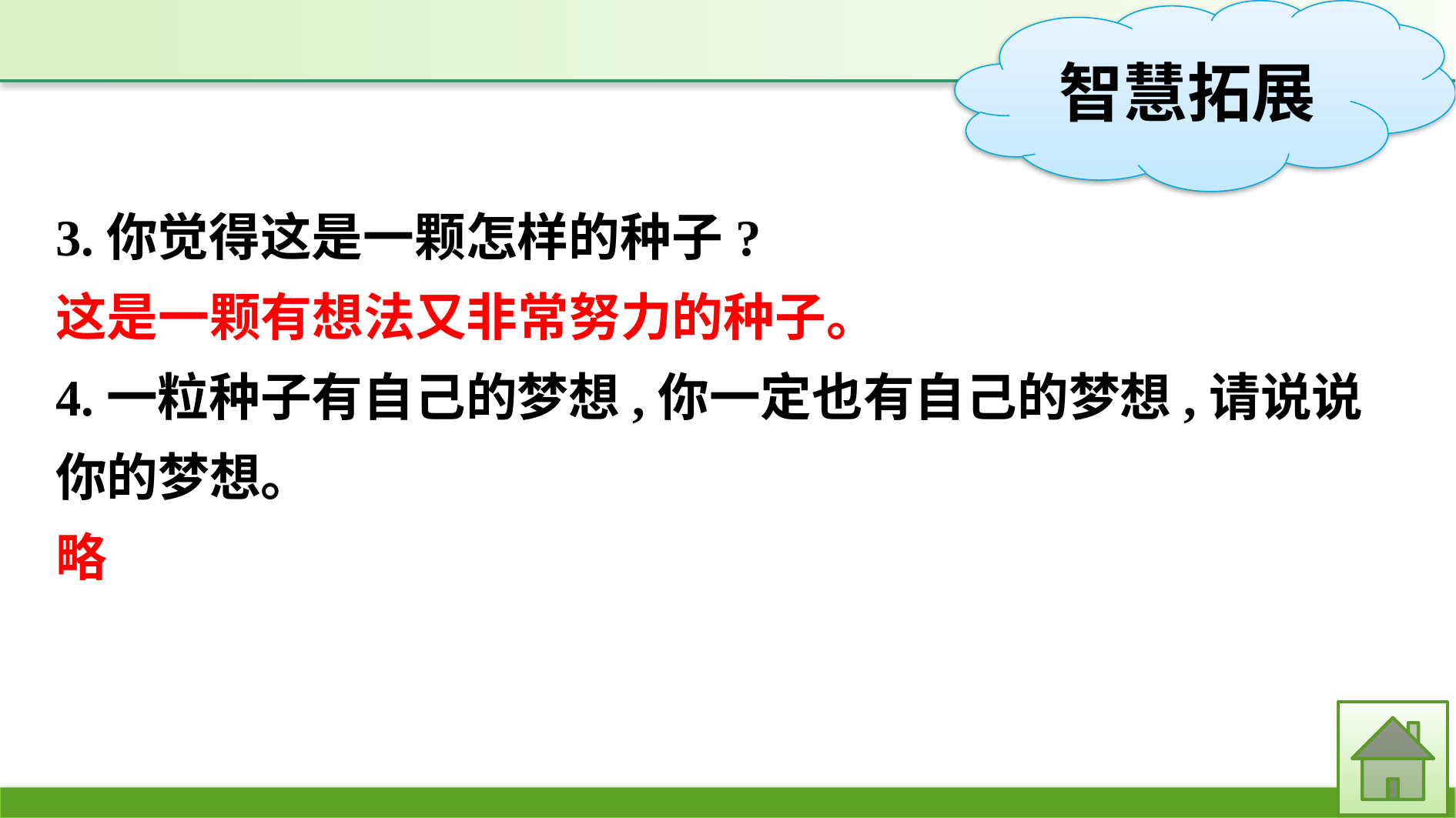

3.你觉得这是一颗怎样的种子?
这是一颗有想法又非常努力的种子。
4.一粒种子有自己的梦想,你一定也有自己的梦想,请说说你的梦想。
略